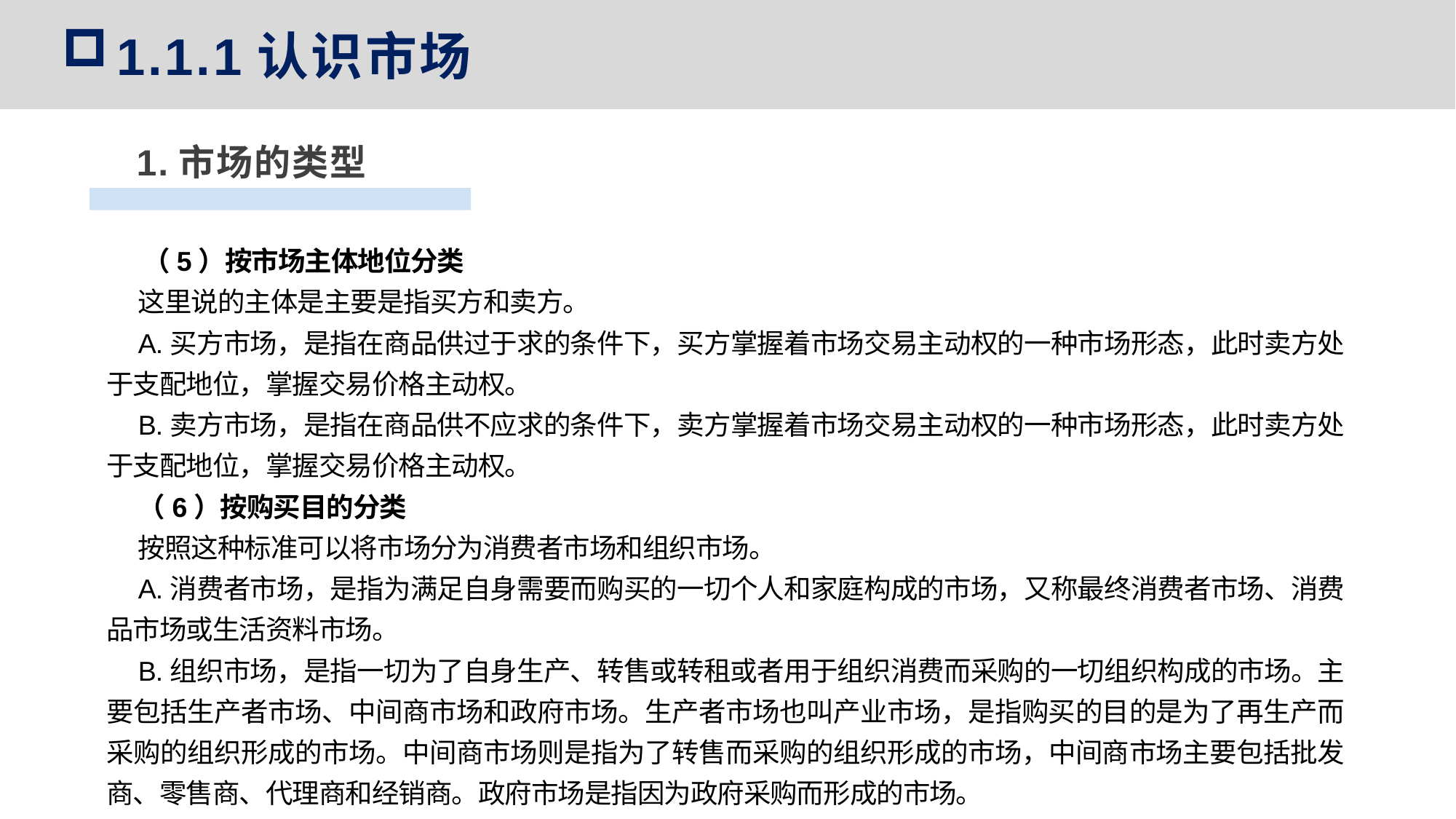

1.1.1认识市场
1.市场的类型

（5）按市场主体地位分类
这里说的主体是主要是指买方和卖方。
A.买方市场，是指在商品供过于求的条件下，买方掌握着市场交易主动权的一种市场形态，此时卖方处于支配地位，掌握交易价格主动权。
B.卖方市场，是指在商品供不应求的条件下，卖方掌握着市场交易主动权的一种市场形态，此时卖方处于支配地位，掌握交易价格主动权。
（6）按购买目的分类
按照这种标准可以将市场分为消费者市场和组织市场。
A.消费者市场，是指为满足自身需要而购买的一切个人和家庭构成的市场，又称最终消费者市场、消费品市场或生活资料市场。
B.组织市场，是指一切为了自身生产、转售或转租或者用于组织消费而采购的一切组织构成的市场。主要包括生产者市场、中间商市场和政府市场。生产者市场也叫产业市场，是指购买的目的是为了再生产而采购的组织形成的市场。中间商市场则是指为了转售而采购的组织形成的市场，中间商市场主要包括批发商、零售商、代理商和经销商。政府市场是指因为政府采购而形成的市场。